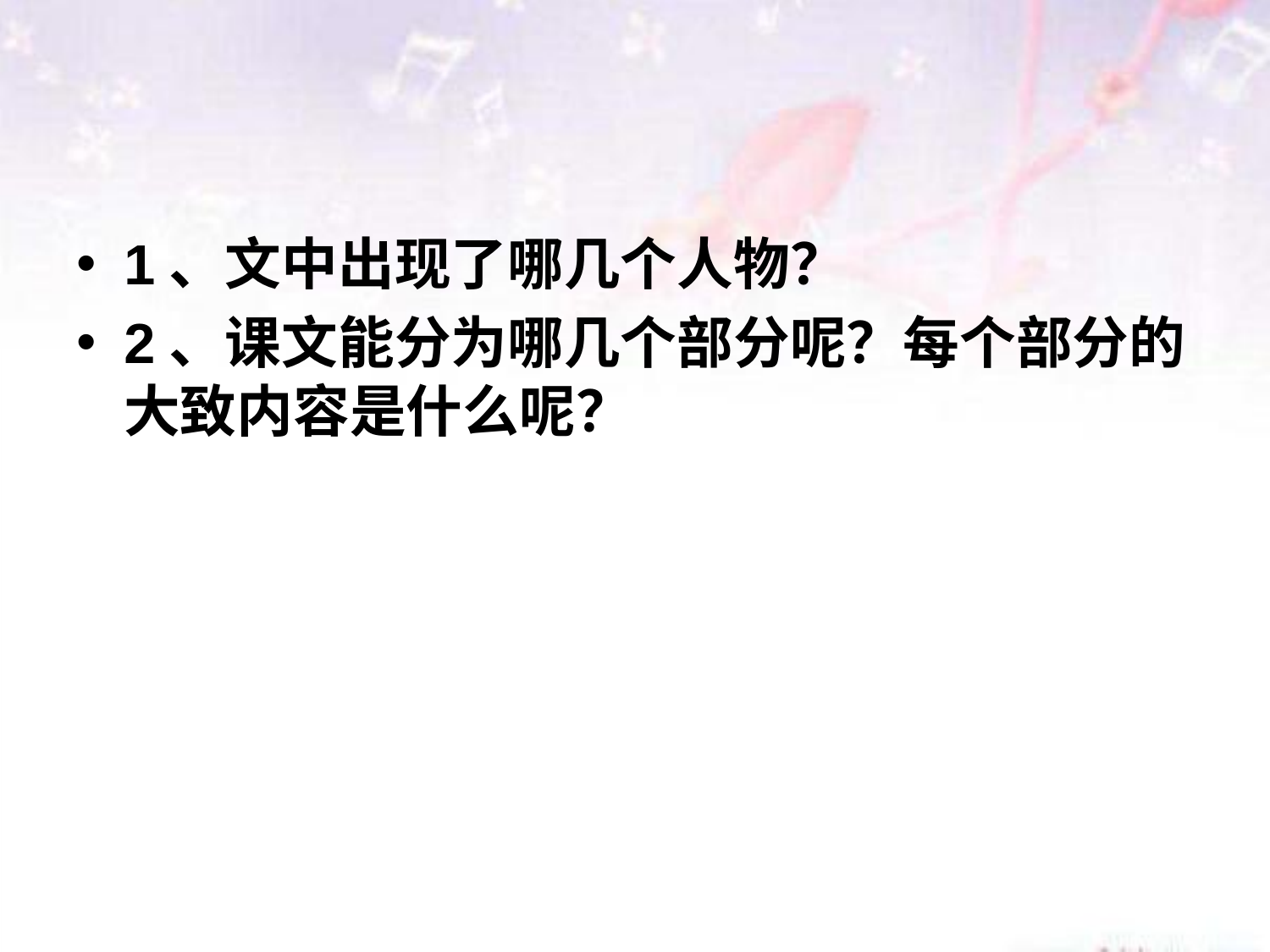

#
1、文中出现了哪几个人物？
2、课文能分为哪几个部分呢？每个部分的大致内容是什么呢？